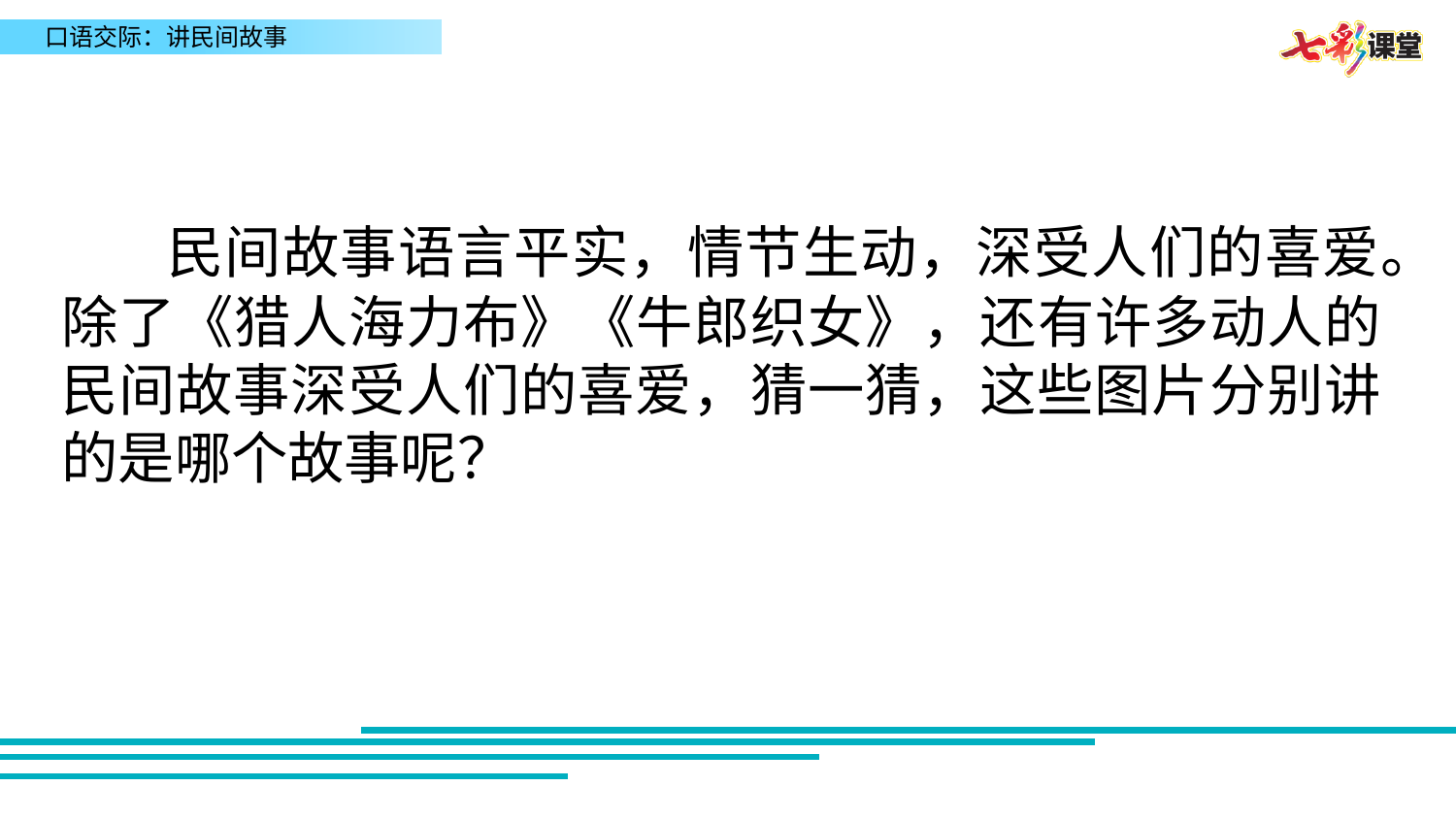

民间故事语言平实，情节生动，深受人们的喜爱。除了《猎人海力布》《牛郎织女》，还有许多动人的民间故事深受人们的喜爱，猜一猜，这些图片分别讲的是哪个故事呢？